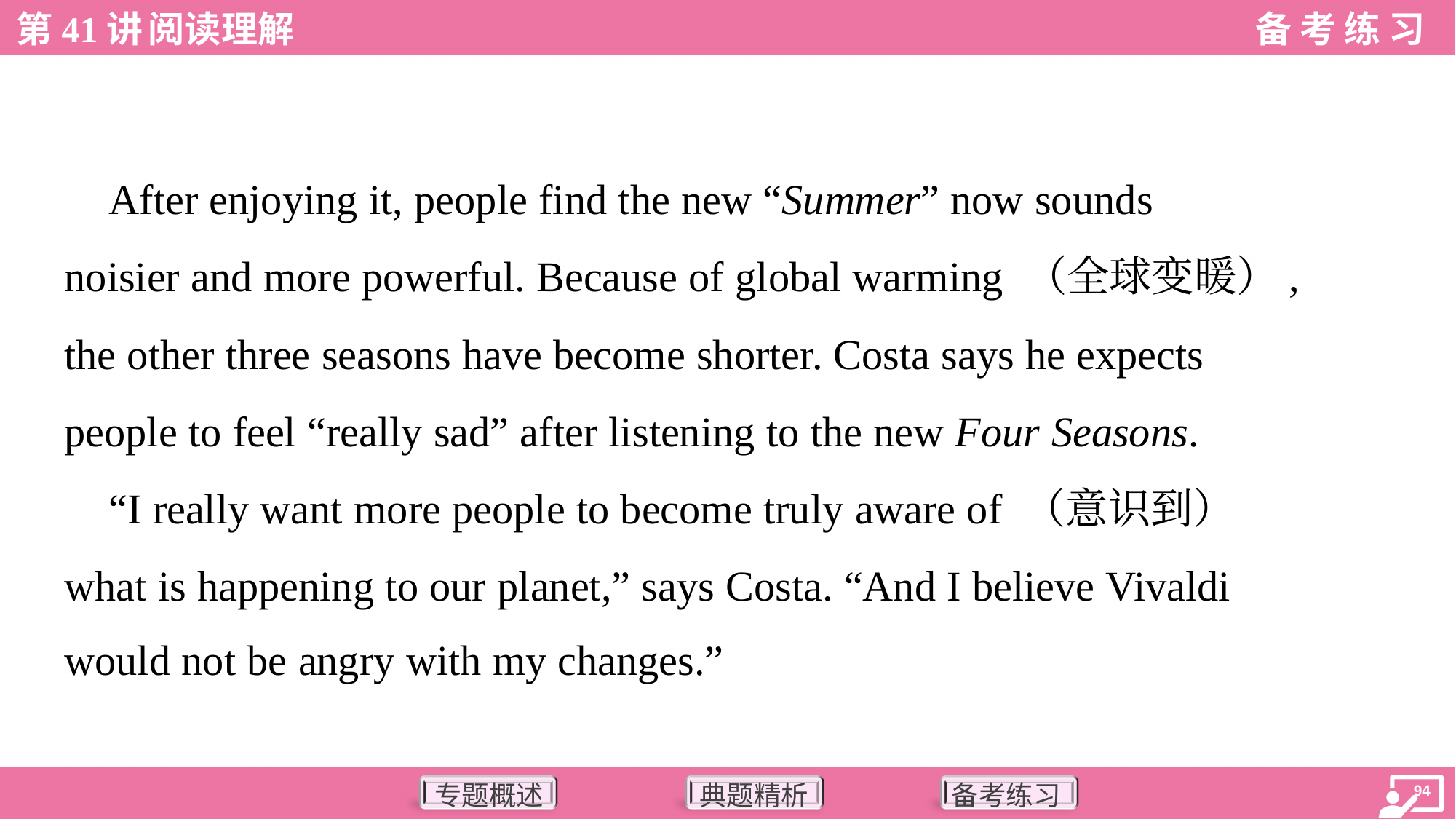

After enjoying it, people find the new “Summer” now sounds
noisier and more powerful. Because of global warming （全球变暖）,
the other three seasons have become shorter. Costa says he expects
people to feel “really sad” after listening to the new Four Seasons.
    “I really want more people to become truly aware of （意识到）
what is happening to our planet,” says Costa. “And I believe Vivaldi
would not be angry with my changes.”